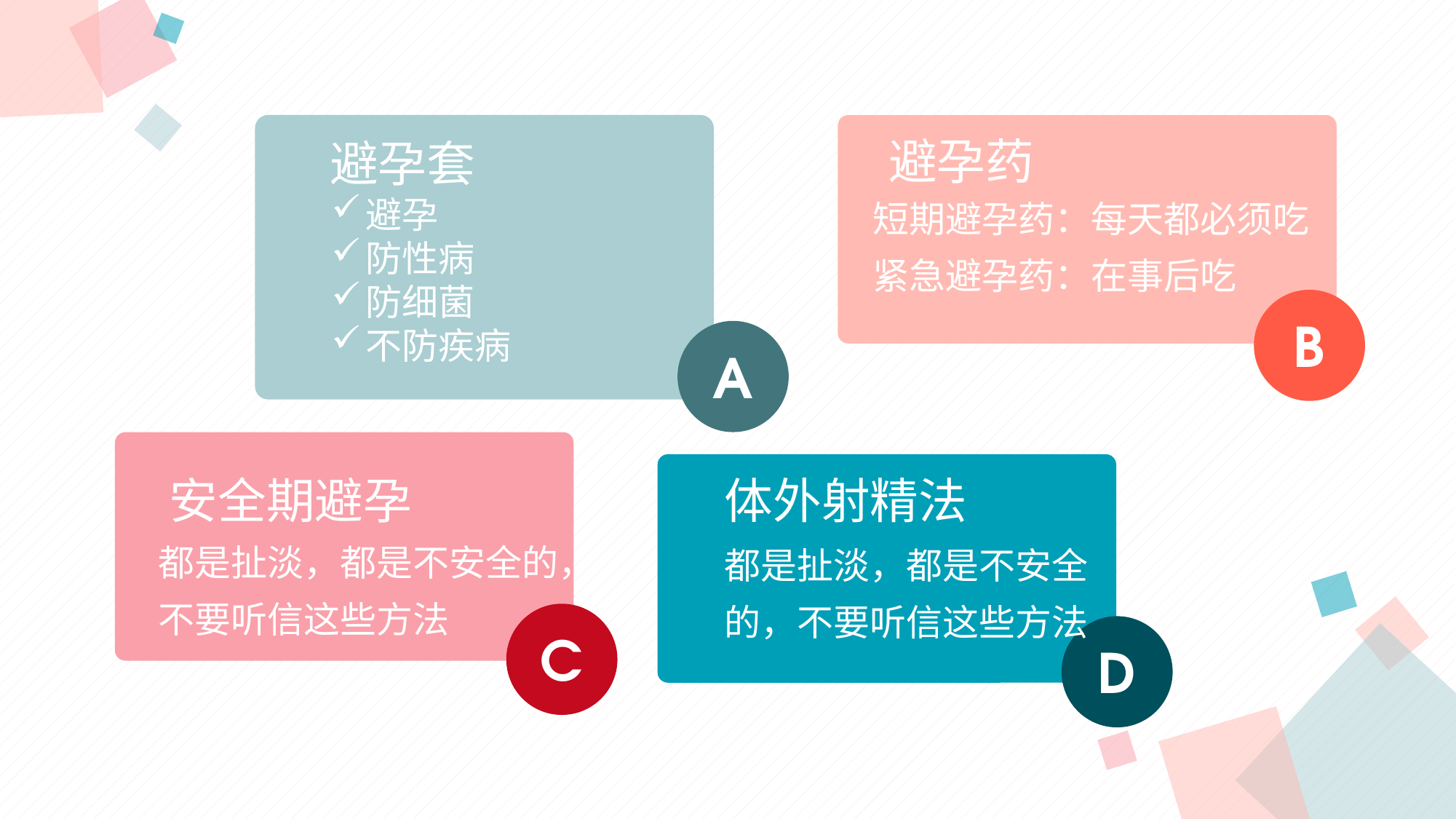

避孕药
避孕套

短期避孕药：每天都必须吃
紧急避孕药：在事后吃
避孕
防性病
防细菌
不防疾病
B
A

体外射精法
安全期避孕

都是扯淡，都是不安全的，不要听信这些方法

都是扯淡，都是不安全的，不要听信这些方法

C
D